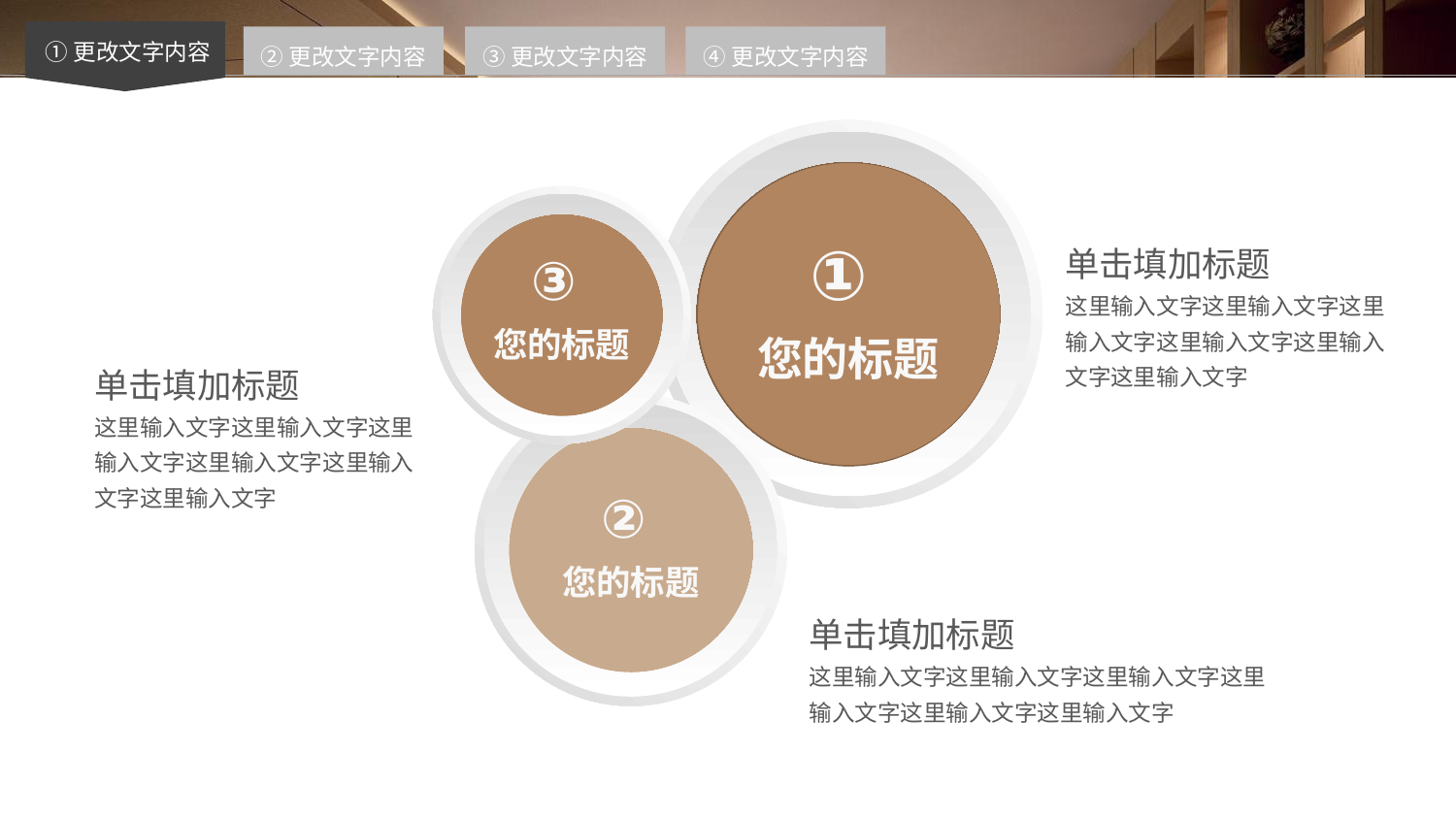

①更改文字内容

②更改文字内容

③更改文字内容

④更改文字内容

①
您的标题

③
您的标题
单击填加标题
这里输入文字这里输入文字这里输入文字这里输入文字这里输入文字这里输入文字

单击填加标题
这里输入文字这里输入文字这里输入文字这里输入文字这里输入文字这里输入文字

②
您的标题
单击填加标题
这里输入文字这里输入文字这里输入文字这里输入文字这里输入文字这里输入文字